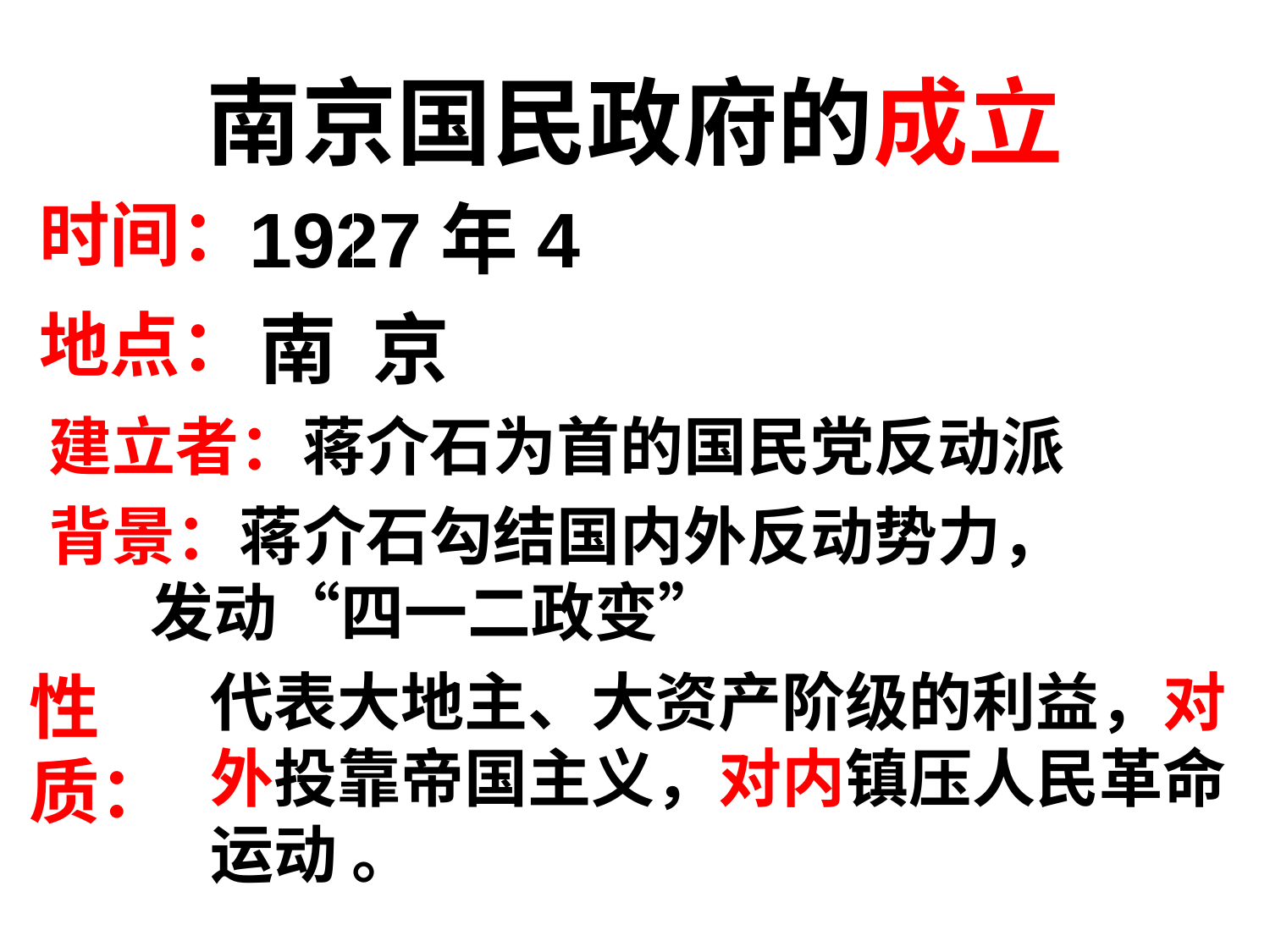

南京国民政府的成立
时间：
地点：
1927年4月
南  京
建立者：蒋介石为首的国民党反动派
背景：蒋介石勾结国内外反动势力，
      发动“四一二政变”
性质：
代表大地主、大资产阶级的利益，对外投靠帝国主义，对内镇压人民革命运动 。